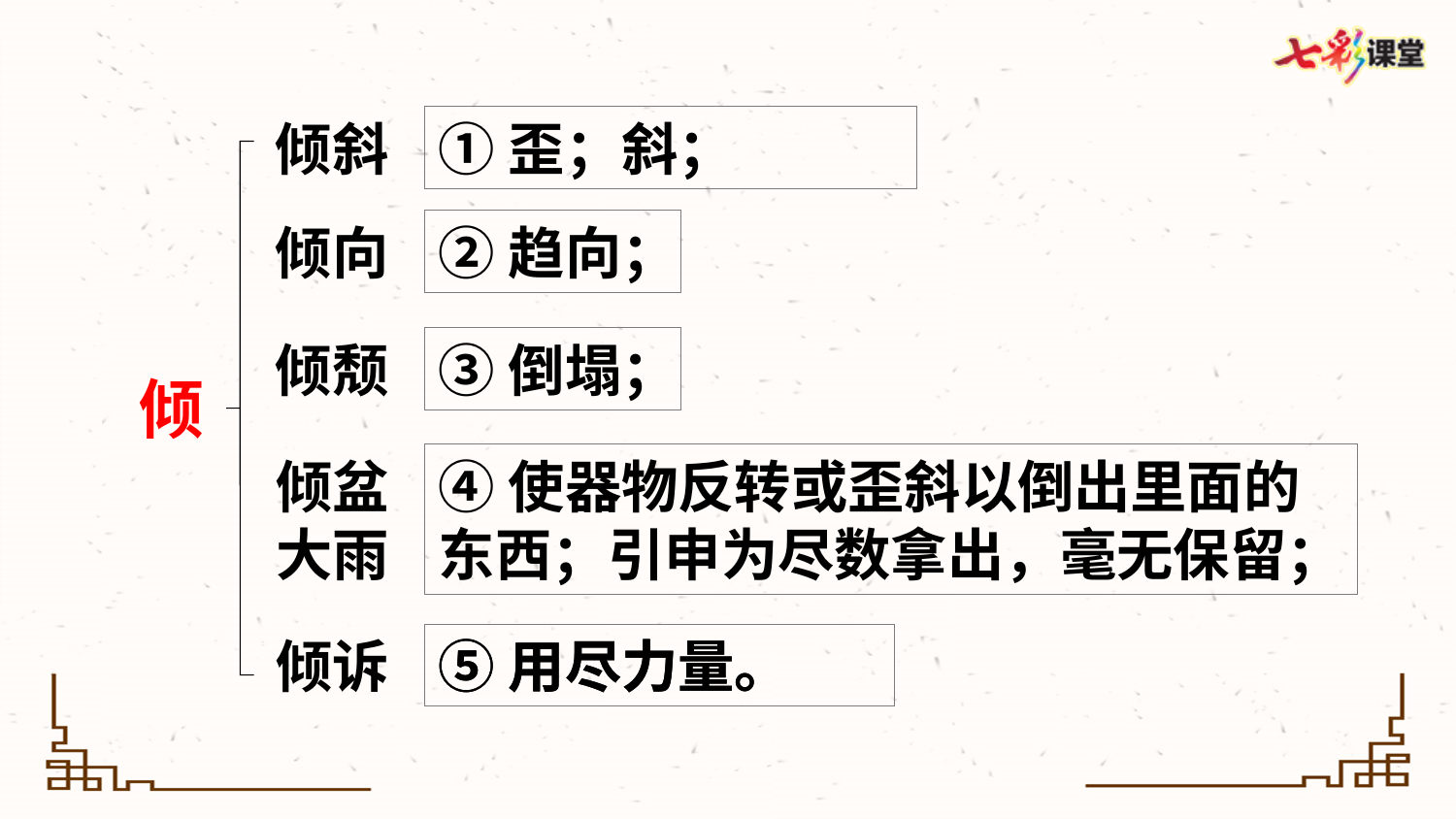

倾斜
①歪；斜；

倾向
②趋向；
倾颓
③倒塌；
倾
倾盆大雨
④使器物反转或歪斜以倒出里面的东西；引申为尽数拿出，毫无保留；
倾诉
⑤用尽力量。
⑤用尽力量。